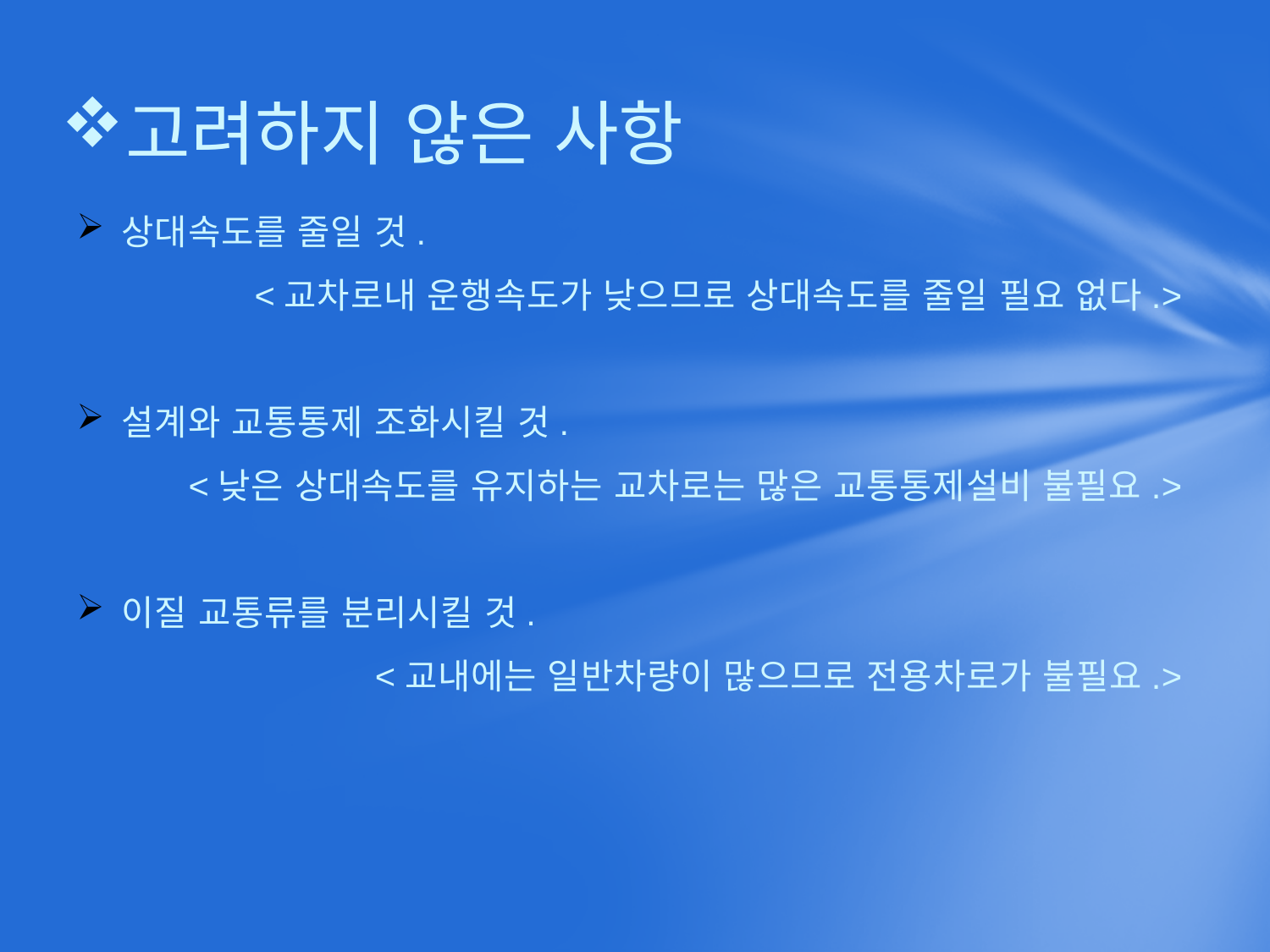

# 고려하지 않은 사항
상대속도를 줄일 것.
<교차로내 운행속도가 낮으므로 상대속도를 줄일 필요 없다.>

설계와 교통통제 조화시킬 것.
<낮은 상대속도를 유지하는 교차로는 많은 교통통제설비 불필요.>

이질 교통류를 분리시킬 것.
 <교내에는 일반차량이 많으므로 전용차로가 불필요.>